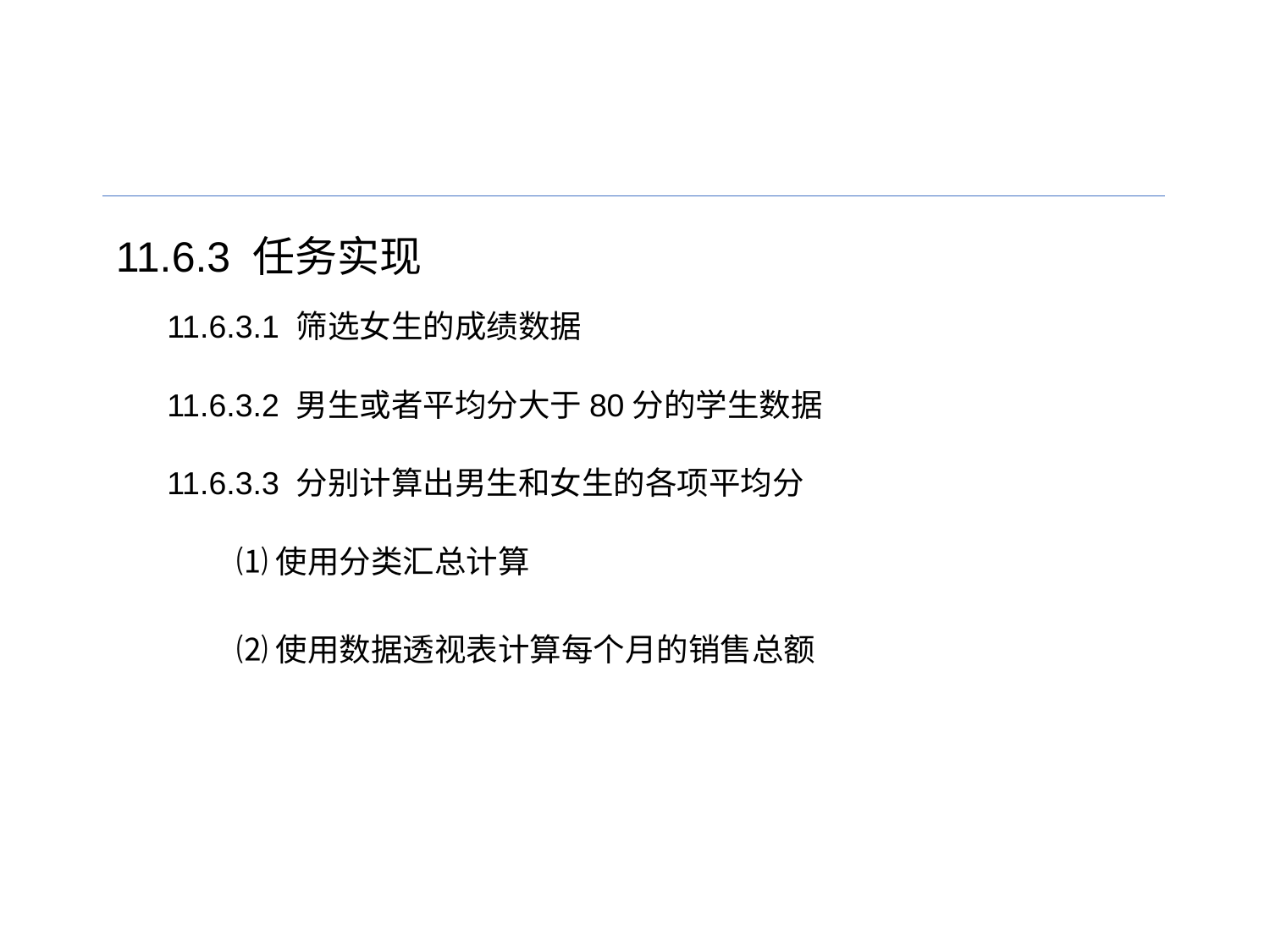

11.6.3 任务实现
11.6.3.1 筛选女生的成绩数据
11.6.3.2 男生或者平均分大于80分的学生数据
11.6.3.3 分别计算出男生和女生的各项平均分
⑴使用分类汇总计算
⑵使用数据透视表计算每个月的销售总额